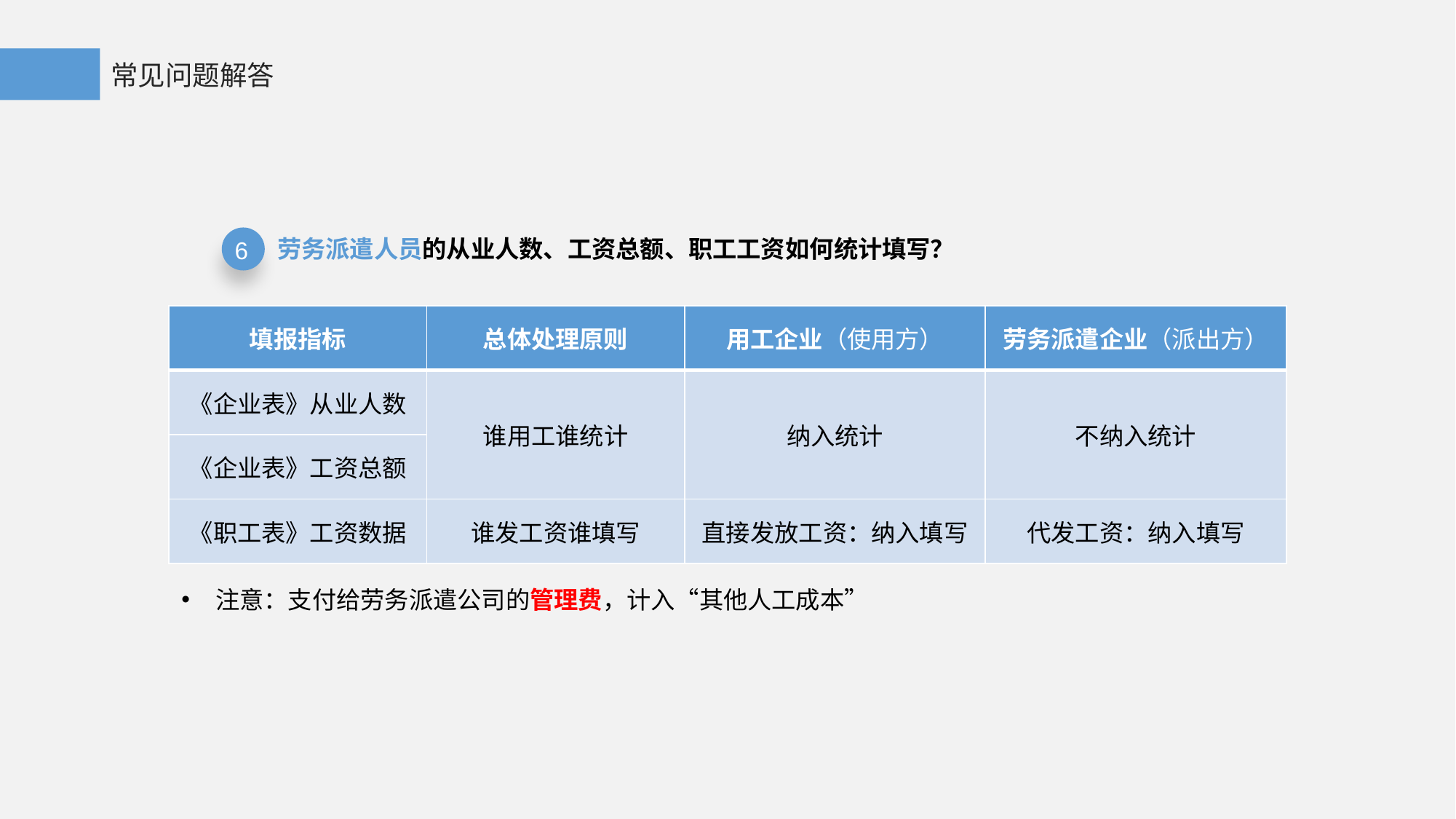

常见问题解答

劳务派遣人员的从业人数、工资总额、职工工资如何统计填写？
6
| 填报指标 | 总体处理原则 | 用工企业（使用方） | 劳务派遣企业（派出方） |
| --- | --- | --- | --- |
| 《企业表》从业人数 | 谁用工谁统计 | 纳入统计 | 不纳入统计 |
| 《企业表》工资总额 |  |  |  |
| 《职工表》工资数据 | 谁发工资谁填写 | 直接发放工资：纳入填写 | 代发工资：纳入填写 |
注意：支付给劳务派遣公司的管理费，计入“其他人工成本”

62